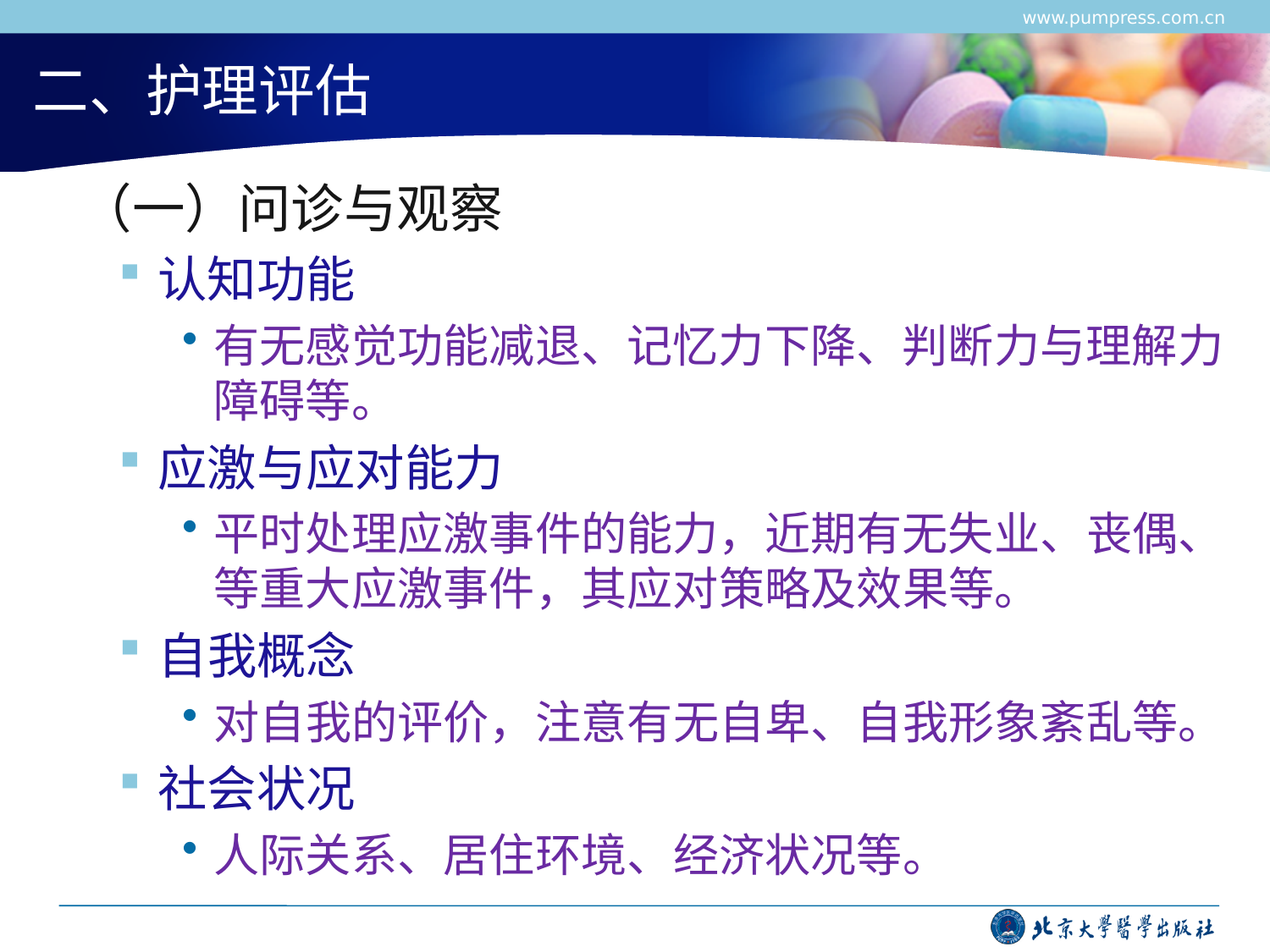

www.pumpress.com.cn
# 二、护理评估
 （一）问诊与观察
认知功能
有无感觉功能减退、记忆力下降、判断力与理解力障碍等。
应激与应对能力
平时处理应激事件的能力，近期有无失业、丧偶、等重大应激事件，其应对策略及效果等。
自我概念
对自我的评价，注意有无自卑、自我形象紊乱等。
社会状况
人际关系、居住环境、经济状况等。